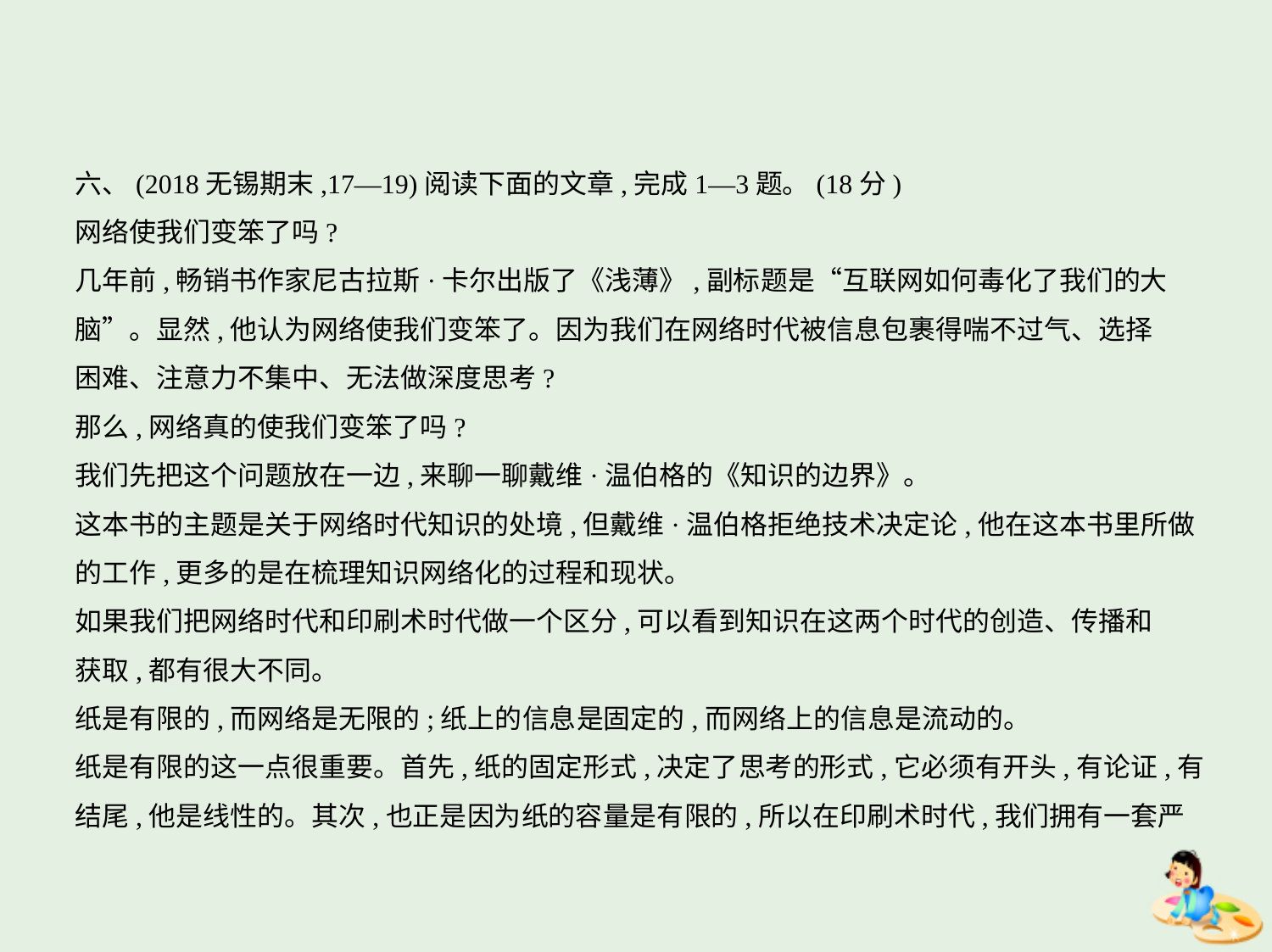

六、(2018无锡期末,17—19)阅读下面的文章,完成1—3题。(18分)
网络使我们变笨了吗?
几年前,畅销书作家尼古拉斯·卡尔出版了《浅薄》,副标题是“互联网如何毒化了我们的大
脑”。显然,他认为网络使我们变笨了。因为我们在网络时代被信息包裹得喘不过气、选择
困难、注意力不集中、无法做深度思考?
那么,网络真的使我们变笨了吗?
我们先把这个问题放在一边,来聊一聊戴维·温伯格的《知识的边界》。
这本书的主题是关于网络时代知识的处境,但戴维·温伯格拒绝技术决定论,他在这本书里所做
的工作,更多的是在梳理知识网络化的过程和现状。
如果我们把网络时代和印刷术时代做一个区分,可以看到知识在这两个时代的创造、传播和
获取,都有很大不同。
纸是有限的,而网络是无限的;纸上的信息是固定的,而网络上的信息是流动的。
纸是有限的这一点很重要。首先,纸的固定形式,决定了思考的形式,它必须有开头,有论证,有
结尾,他是线性的。其次,也正是因为纸的容量是有限的,所以在印刷术时代,我们拥有一套严